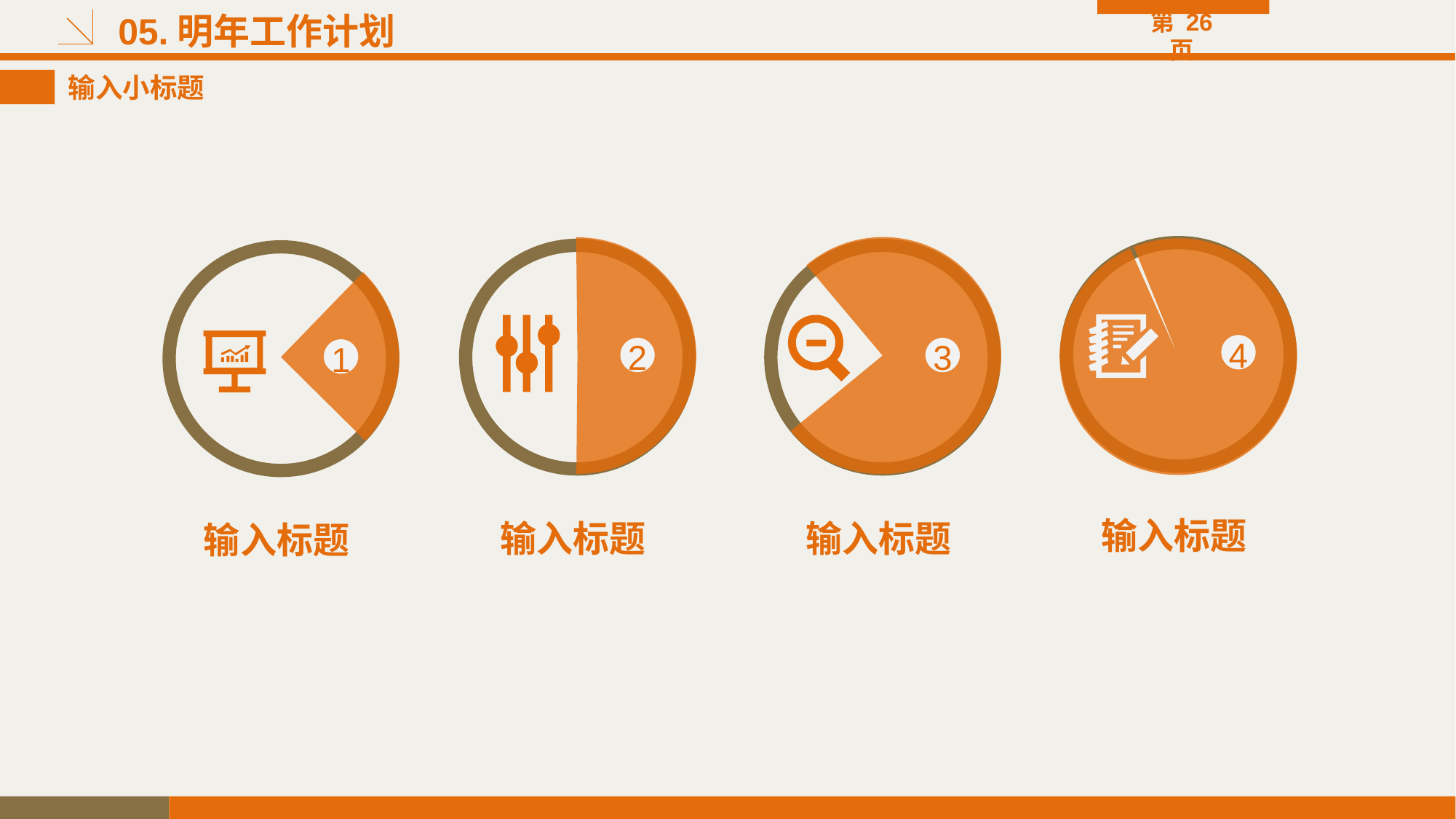

# 05.明年工作计划

第 26 页
输入小标题

4

2

3

1

输入标题
输入标题
输入标题
输入标题